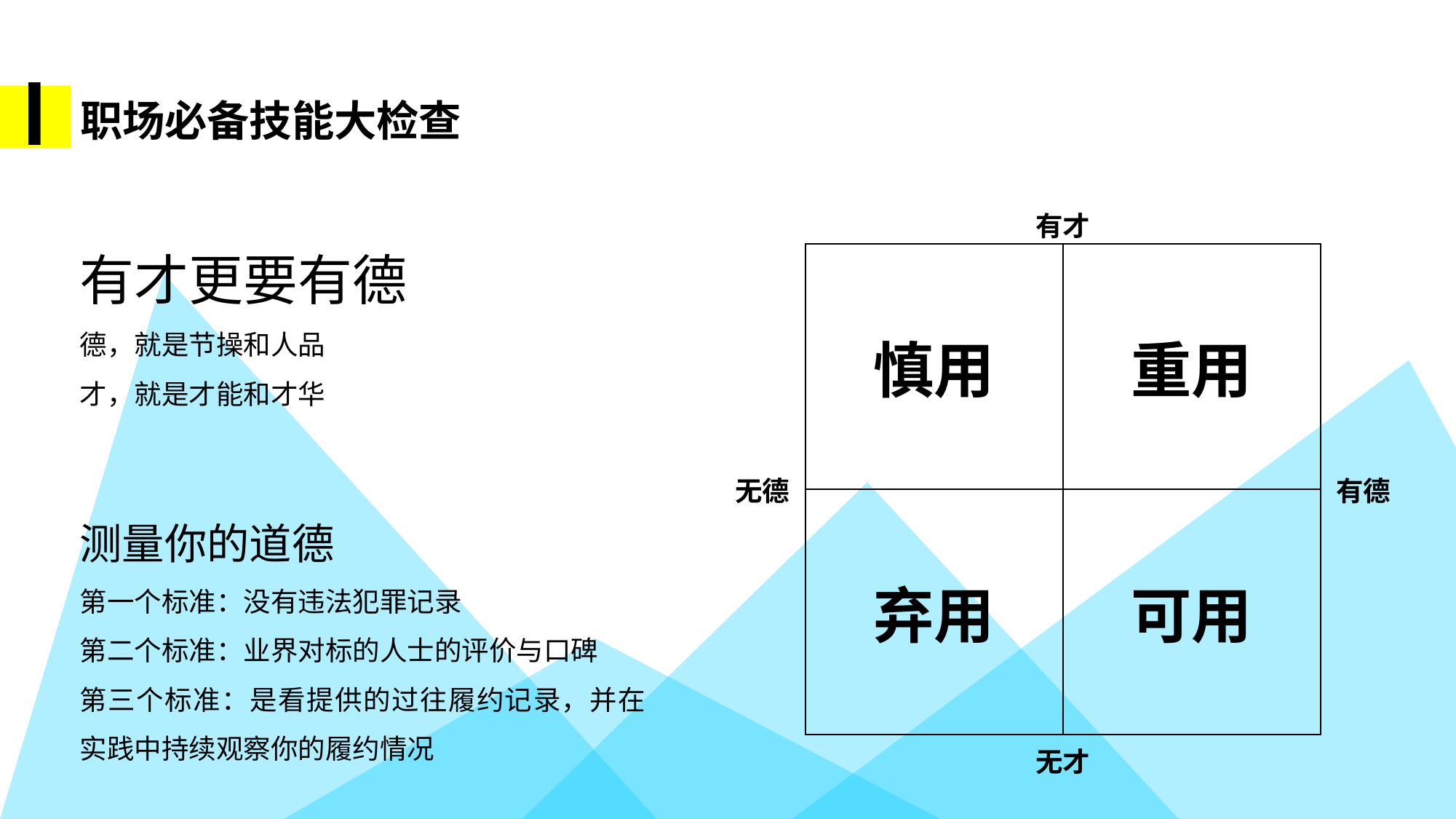

I
# 职场必备技能大检查
|  | 有才 |  |  |
| --- | --- | --- | --- |
| 无德 | 慎用 | 重用 | 有德 |
|  | 弃用 | 可用 |  |
|  | 无才 |  |  |
有才更要有德
德，就是节操和人品
才，就是才能和才华
测量你的道德
第一个标准：没有违法犯罪记录
第二个标准：业界对标的人士的评价与口碑
第三个标准：是看提供的过往履约记录，并在实践中持续观察你的履约情况